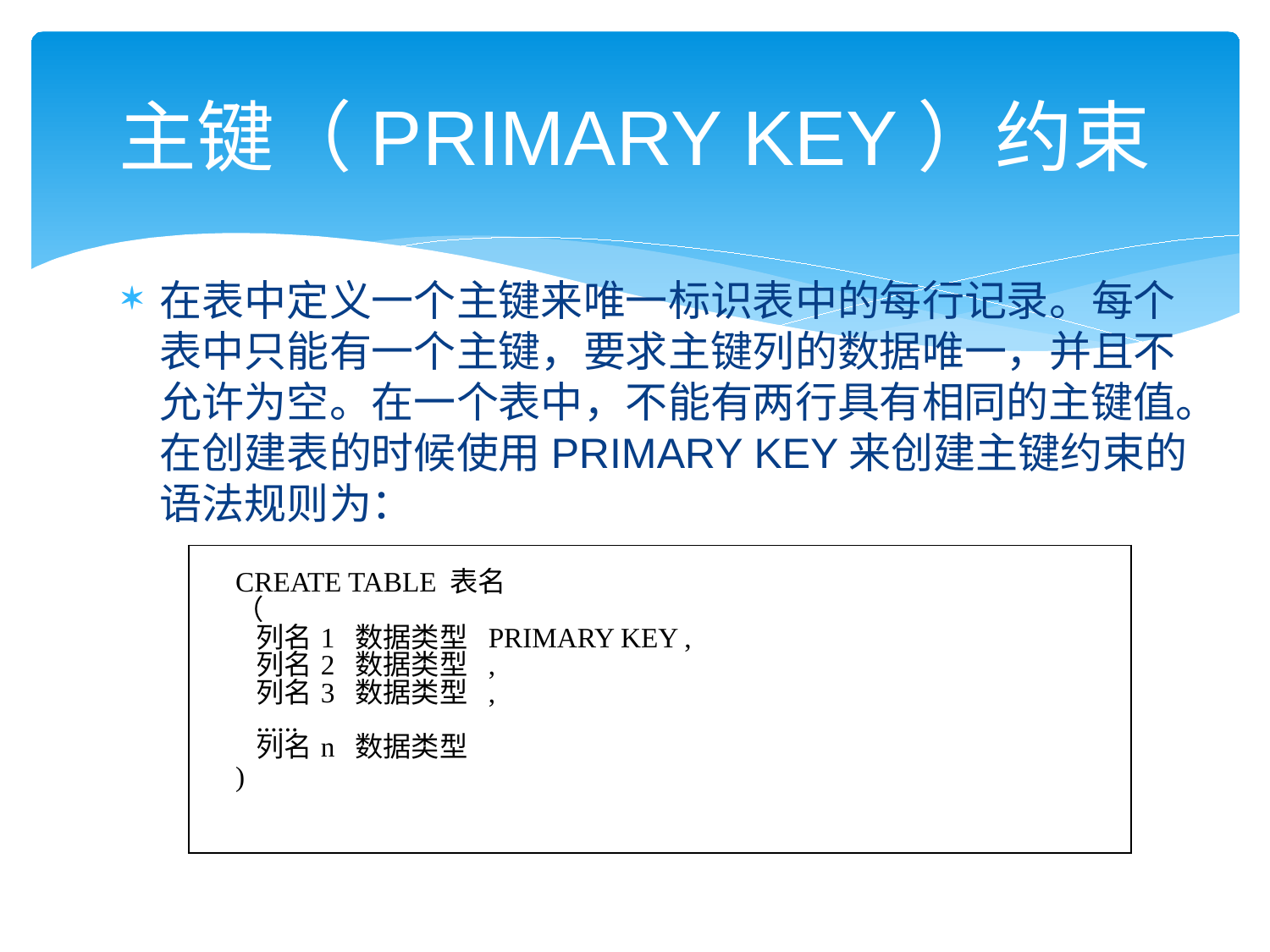

# 主键（PRIMARY KEY）约束
在表中定义一个主键来唯一标识表中的每行记录。每个表中只能有一个主键，要求主键列的数据唯一，并且不允许为空。在一个表中，不能有两行具有相同的主键值。在创建表的时候使用PRIMARY KEY来创建主键约束的语法规则为：
| CREATE TABLE 表名 （ 列名1 数据类型 PRIMARY KEY , 列名2 数据类型 , 列名3 数据类型 , ...... 列名n 数据类型 ) |
| --- |